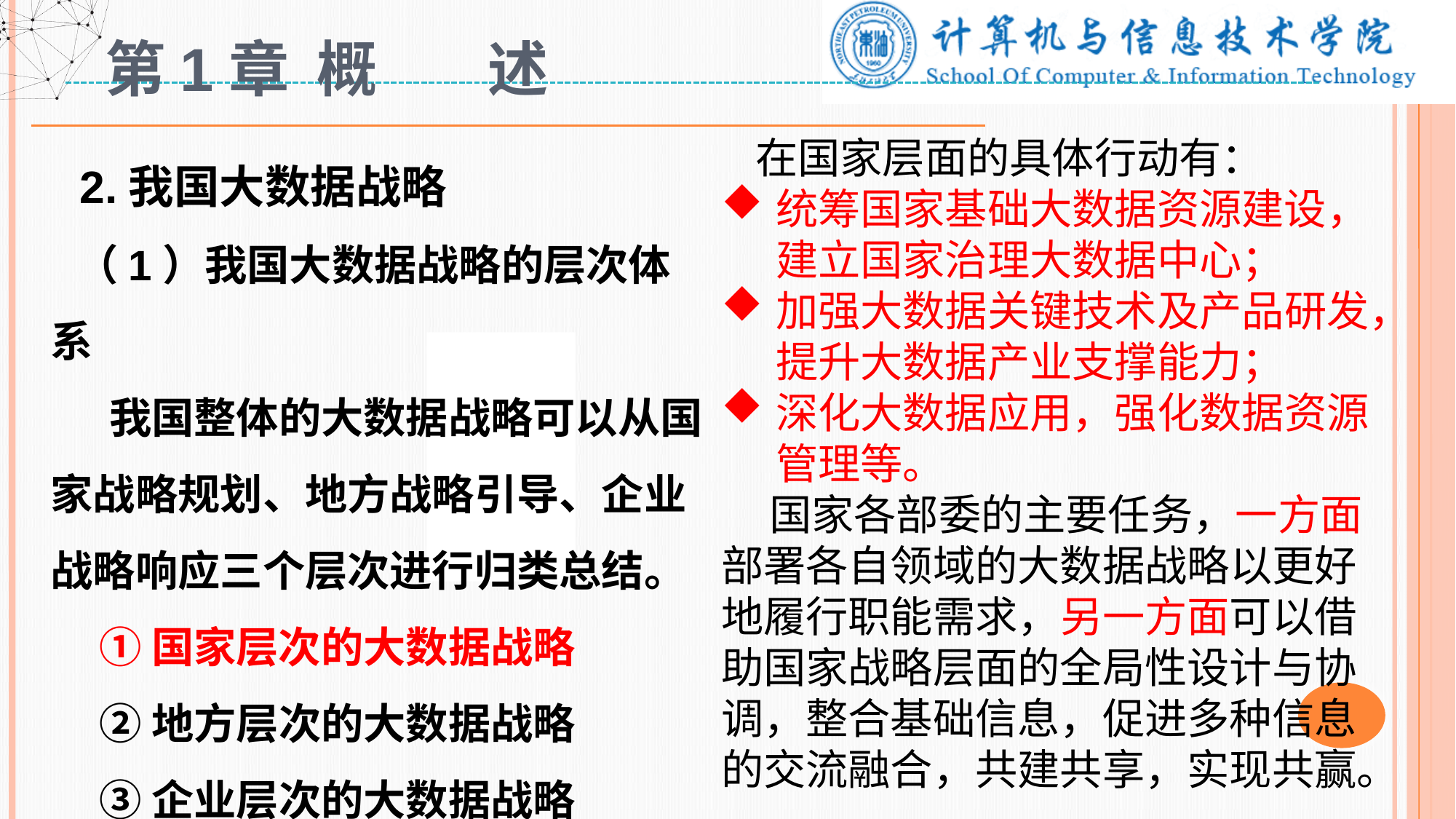

# 第1章  概        述
   2.我国大数据战略
  （1）我国大数据战略的层次体系
     我国整体的大数据战略可以从国家战略规划、地方战略引导、企业战略响应三个层次进行归类总结。
     ①国家层次的大数据战略
     ②地方层次的大数据战略
     ③企业层次的大数据战略
    在国家层面的具体行动有：
统筹国家基础大数据资源建设，建立国家治理大数据中心；
加强大数据关键技术及产品研发，提升大数据产业支撑能力；
深化大数据应用，强化数据资源管理等。
    国家各部委的主要任务，一方面部署各自领域的大数据战略以更好地履行职能需求，另一方面可以借助国家战略层面的全局性设计与协调，整合基础信息，促进多种信息的交流融合，共建共享，实现共赢。